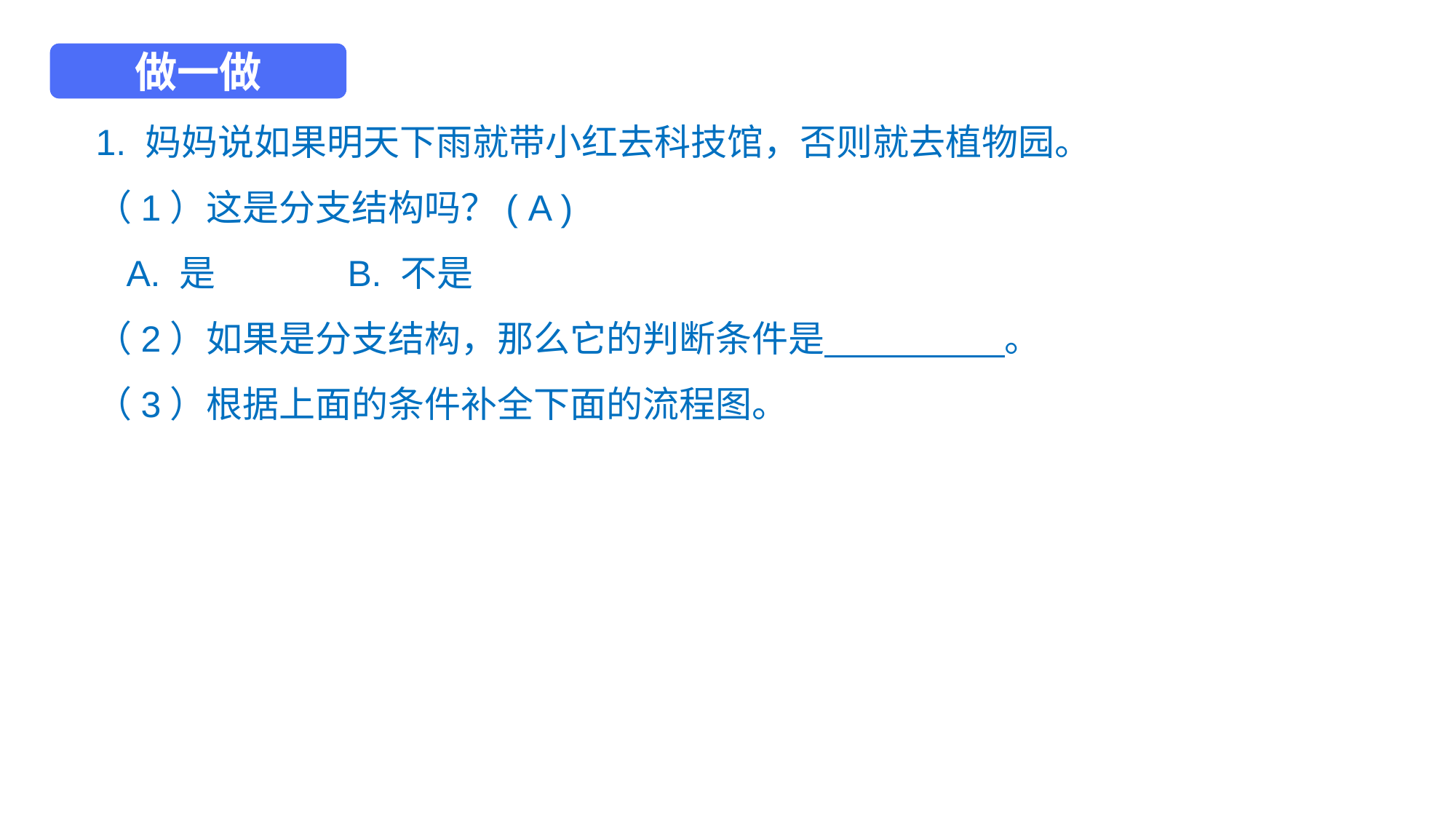

做一做
1. 妈妈说如果明天下雨就带小红去科技馆，否则就去植物园。
（1）这是分支结构吗？( A )
   A. 是               B. 不是
（2）如果是分支结构，那么它的判断条件是                      。
（3）根据上面的条件补全下面的流程图。